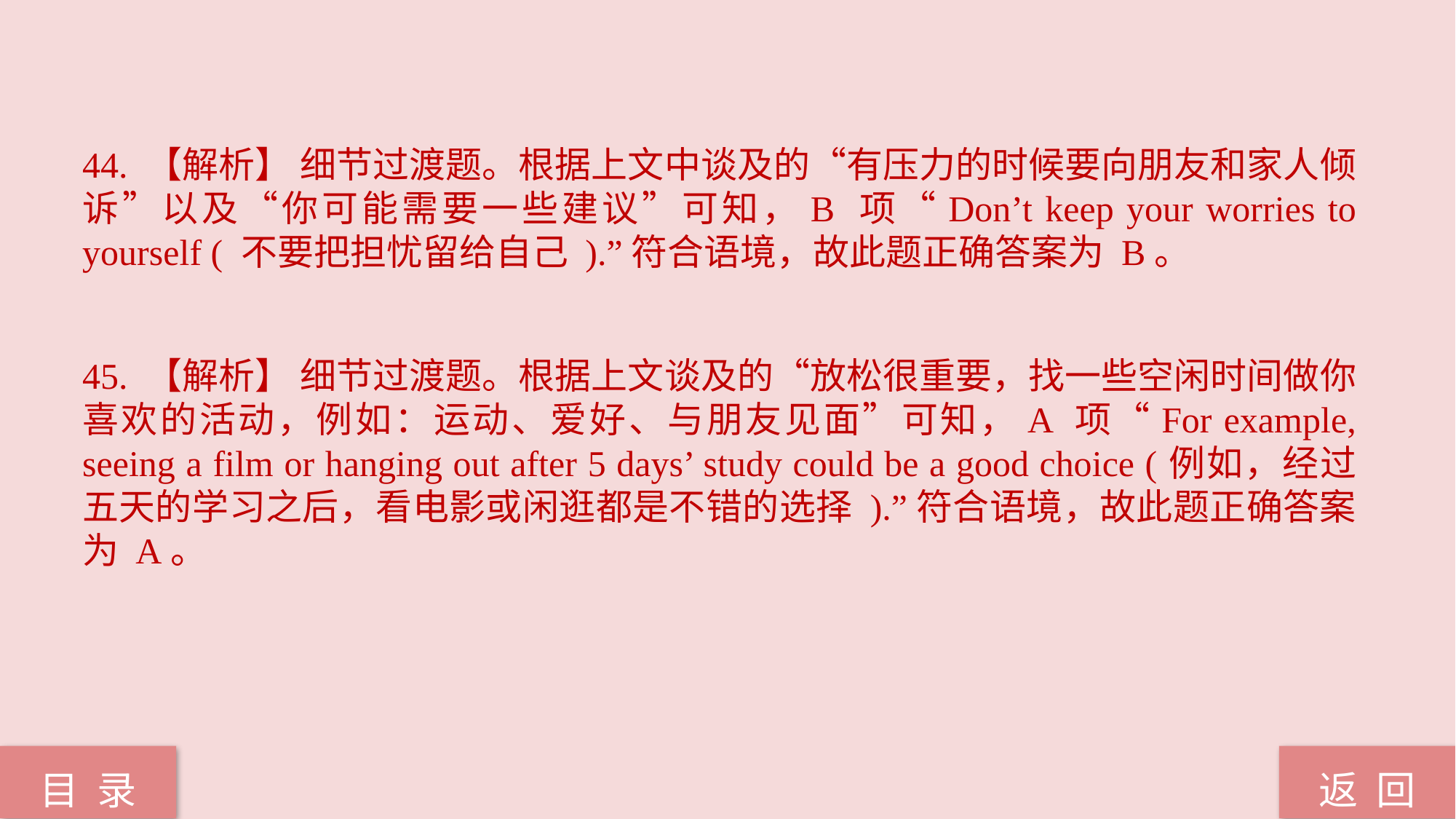

44. 【解析】 细节过渡题。根据上文中谈及的“有压力的时候要向朋友和家人倾诉”以及“你可能需要一些建议”可知，B 项“Don’t keep your worries to yourself ( 不要把担忧留给自己 ).”符合语境，故此题正确答案为 B。

45. 【解析】 细节过渡题。根据上文谈及的“放松很重要，找一些空闲时间做你喜欢的活动，例如：运动、爱好、与朋友见面”可知，A 项“For example, seeing a film or hanging out after 5 days’ study could be a good choice (例如，经过五天的学习之后，看电影或闲逛都是不错的选择 ).”符合语境，故此题正确答案为 A。
返  回